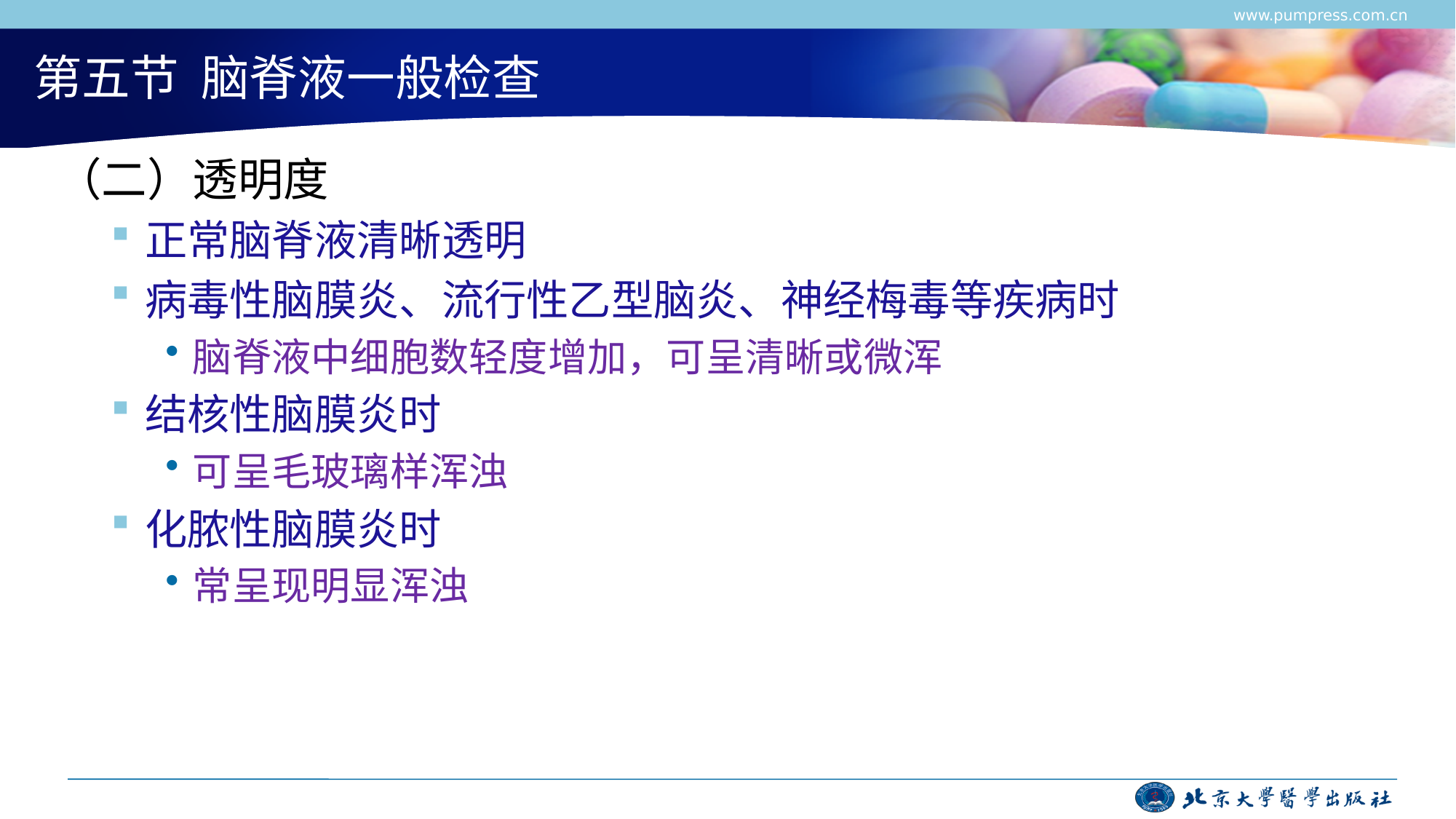

www.pumpress.com.cn
# 第五节  脑脊液一般检查
（二）透明度
正常脑脊液清晰透明
病毒性脑膜炎、流行性乙型脑炎、神经梅毒等疾病时
脑脊液中细胞数轻度增加，可呈清晰或微浑
结核性脑膜炎时
可呈毛玻璃样浑浊
化脓性脑膜炎时
常呈现明显浑浊